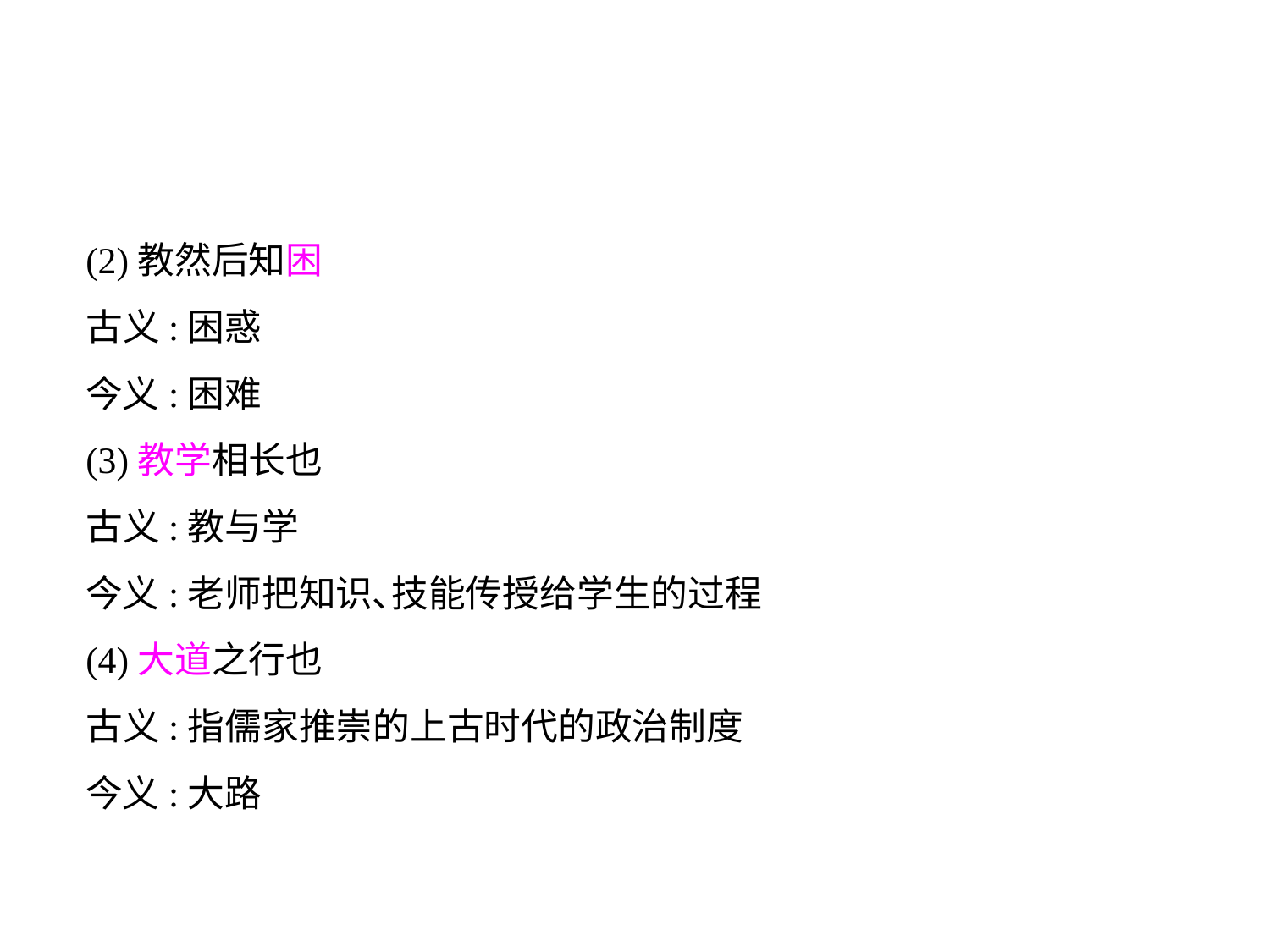

(2)教然后知困
古义:困惑
今义:困难
(3)教学相长也
古义:教与学
今义:老师把知识､技能传授给学生的过程
(4)大道之行也
古义:指儒家推崇的上古时代的政治制度
今义:大路